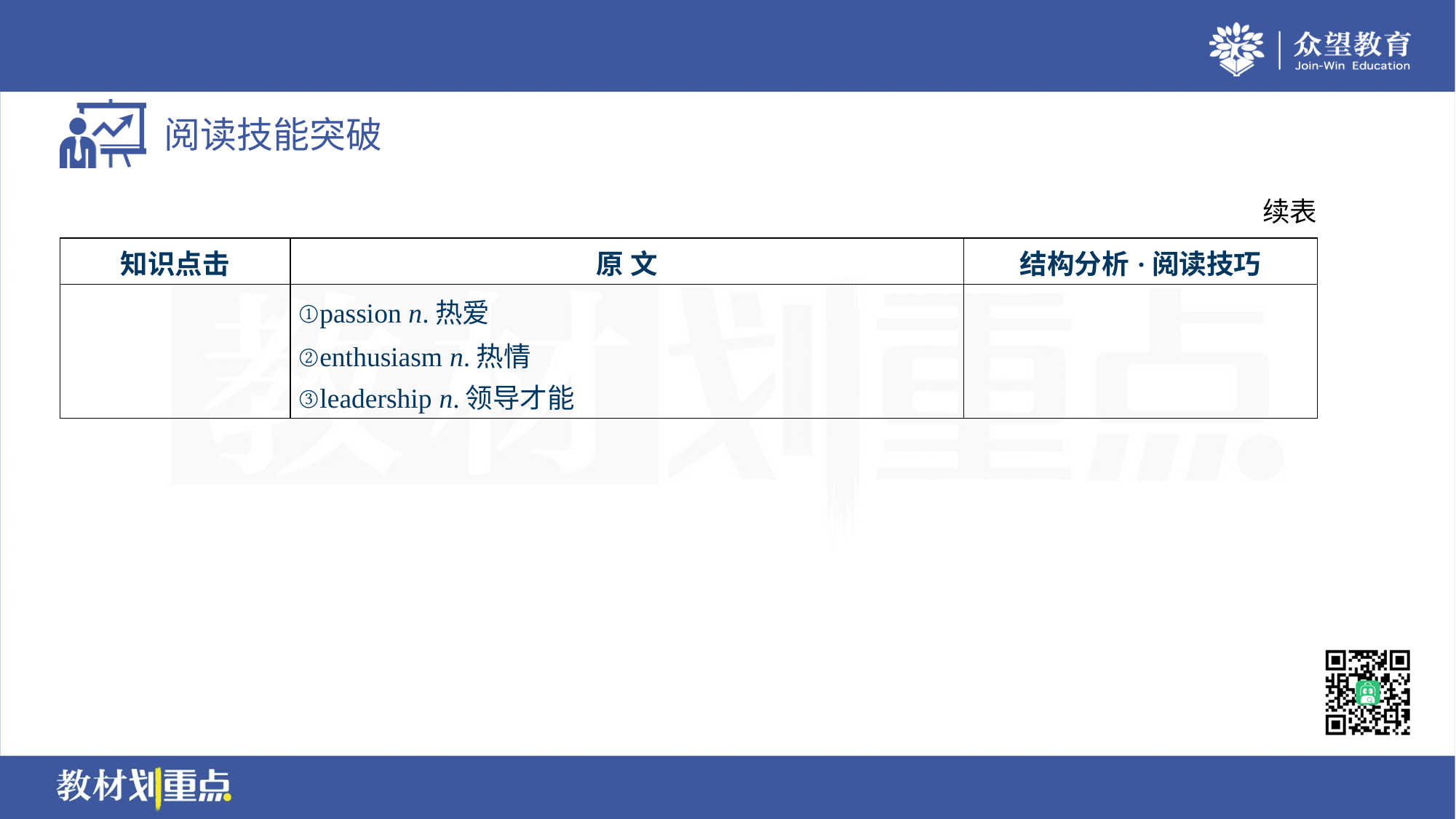

续表
| 知识点击 | 原 文 | 结构分析·阅读技巧 |
| --- | --- | --- |
|  | ①passion n.热爱 ②enthusiasm n.热情 ③leadership n.领导才能 |  |